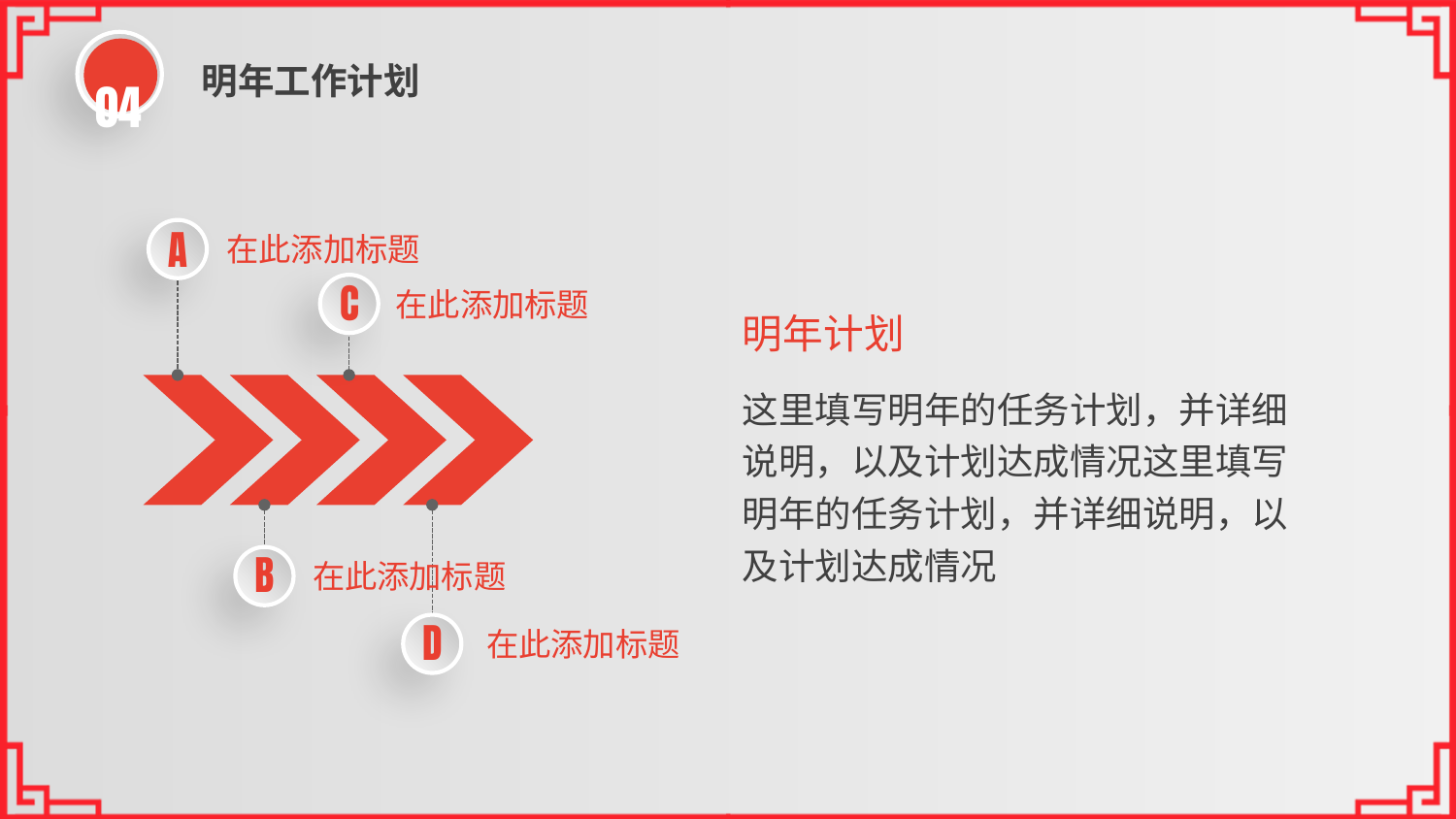

04

明年工作计划
A

在此添加标题
C

在此添加标题
明年计划
这里填写明年的任务计划，并详细说明，以及计划达成情况这里填写明年的任务计划，并详细说明，以及计划达成情况

B

在此添加标题
D

在此添加标题